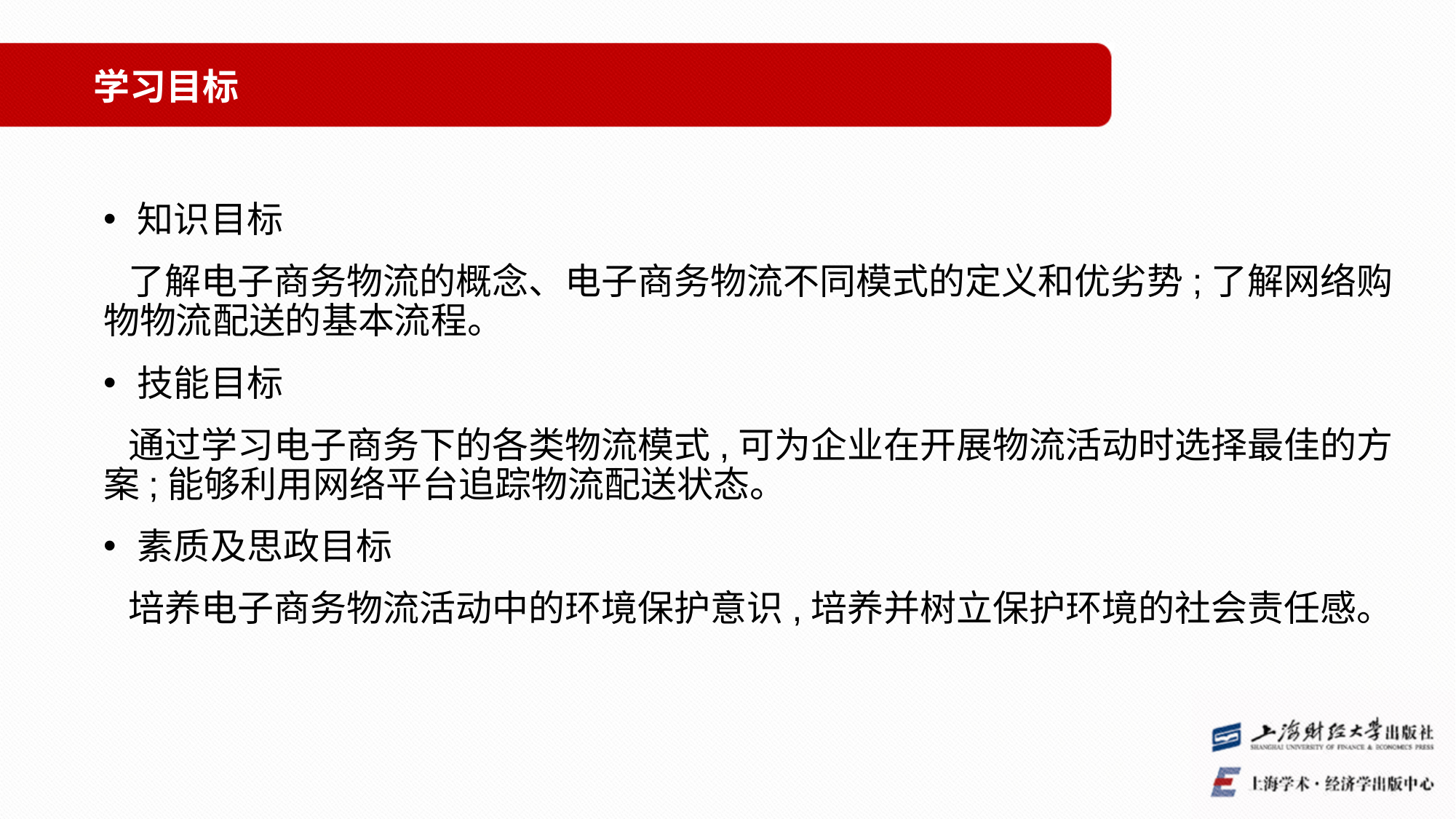

学习目标
知识目标
  了解电子商务物流的概念、电子商务物流不同模式的定义和优劣势;了解网络购物物流配送的基本流程。
技能目标
  通过学习电子商务下的各类物流模式,可为企业在开展物流活动时选择最佳的方案;能够利用网络平台追踪物流配送状态。
素质及思政目标
  培养电子商务物流活动中的环境保护意识,培养并树立保护环境的社会责任感。